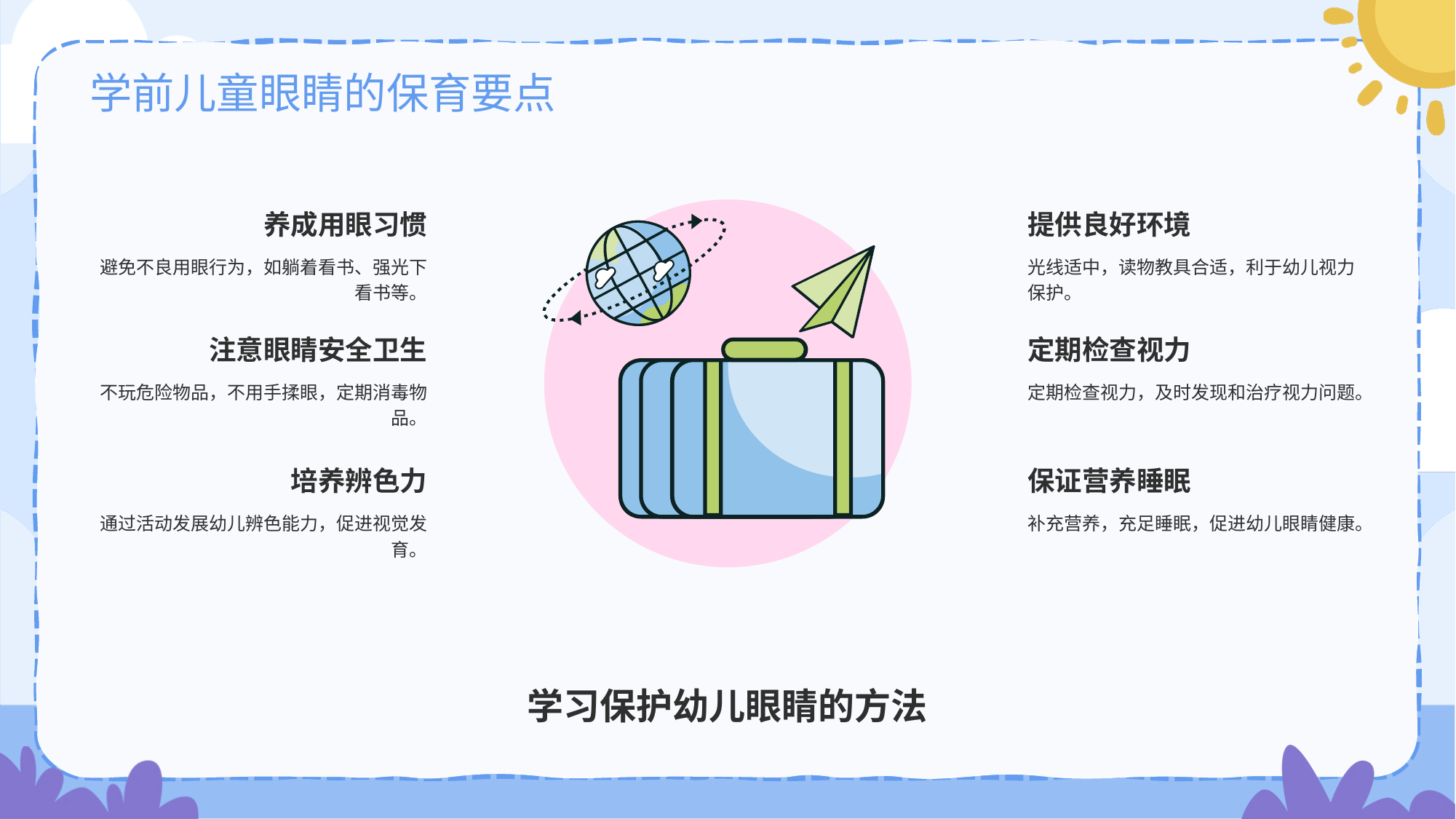

# 学前儿童眼睛的保育要点
养成用眼习惯
避免不良用眼行为，如躺着看书、强光下看书等。
提供良好环境
光线适中，读物教具合适，利于幼儿视力保护。

注意眼睛安全卫生
不玩危险物品，不用手揉眼，定期消毒物品。
定期检查视力
定期检查视力，及时发现和治疗视力问题。
培养辨色力
通过活动发展幼儿辨色能力，促进视觉发育。
保证营养睡眠
补充营养，充足睡眠，促进幼儿眼睛健康。
学习保护幼儿眼睛的方法